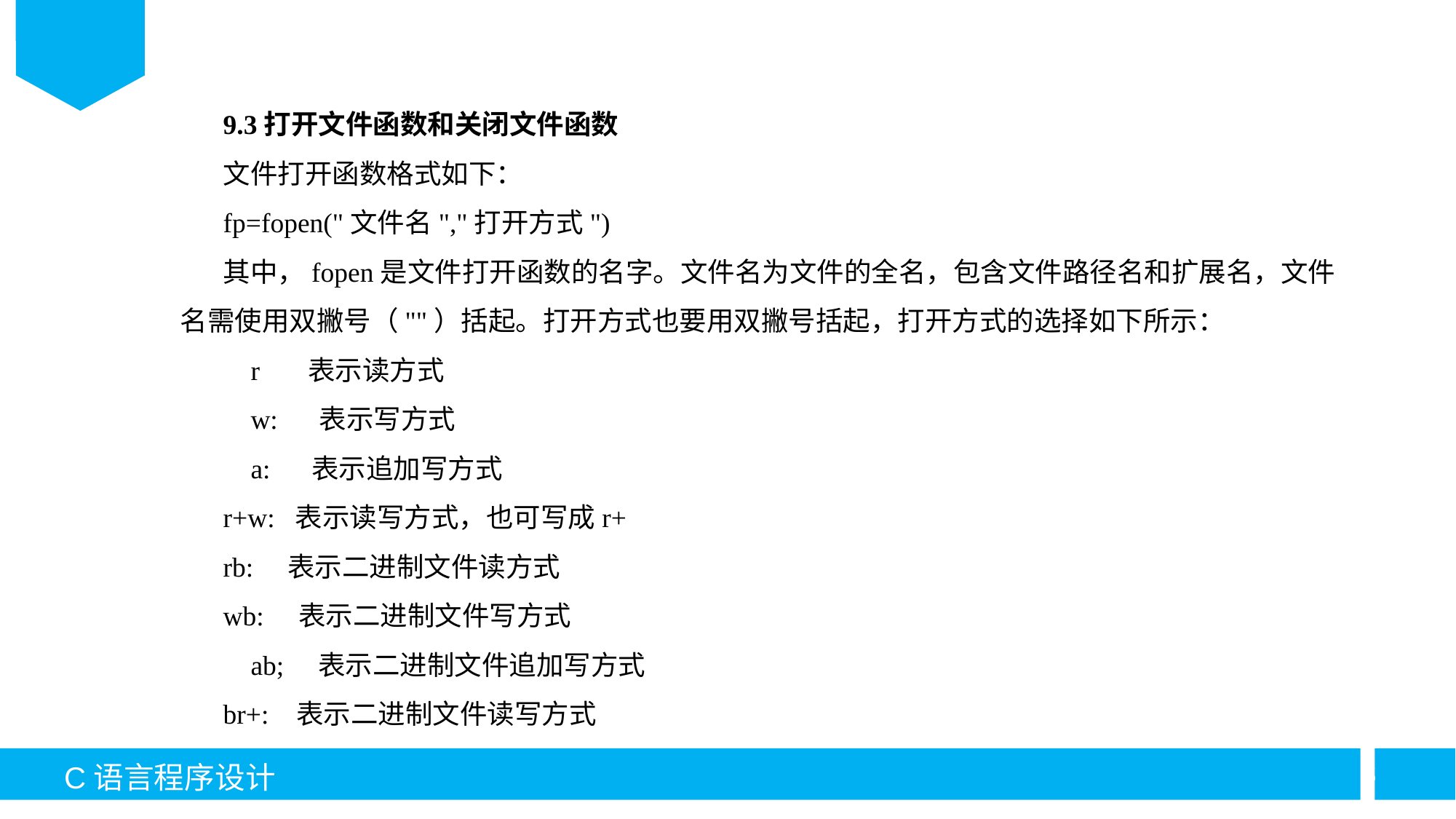

9.3打开文件函数和关闭文件函数
文件打开函数格式如下：
fp=fopen("文件名","打开方式")
其中，fopen是文件打开函数的名字。文件名为文件的全名，包含文件路径名和扩展名，文件名需使用双撇号（""）括起。打开方式也要用双撇号括起，打开方式的选择如下所示：
    r      表示读方式
    w:     表示写方式
    a:     表示追加写方式
r+w:  表示读写方式，也可写成r+
rb:    表示二进制文件读方式
wb:    表示二进制文件写方式
    ab;    表示二进制文件追加写方式
br+:   表示二进制文件读写方式